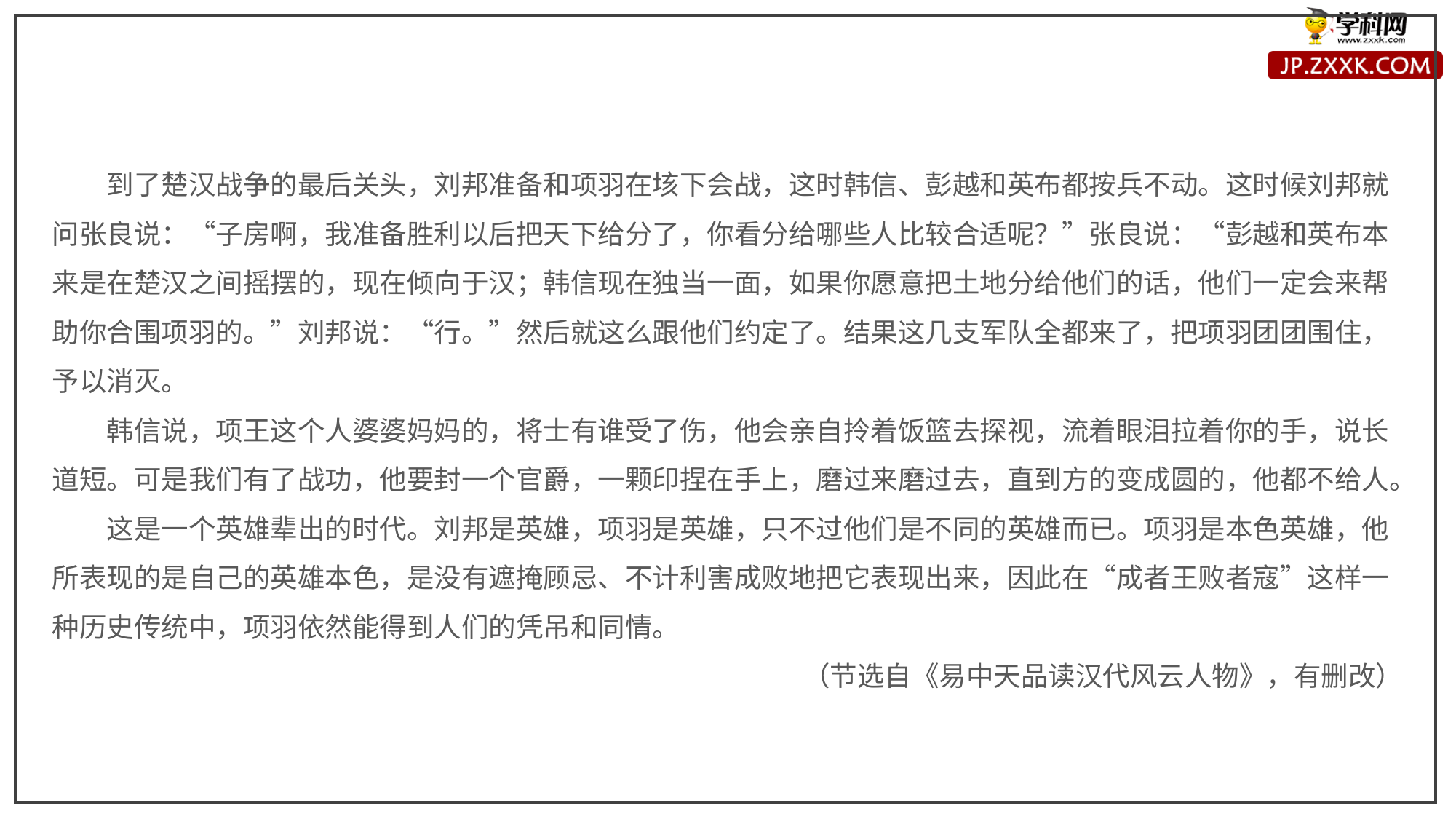

到了楚汉战争的最后关头，刘邦准备和项羽在垓下会战，这时韩信、彭越和英布都按兵不动。这时候刘邦就问张良说：“子房啊，我准备胜利以后把天下给分了，你看分给哪些人比较合适呢？”张良说：“彭越和英布本来是在楚汉之间摇摆的，现在倾向于汉；韩信现在独当一面，如果你愿意把土地分给他们的话，他们一定会来帮助你合围项羽的。”刘邦说：“行。”然后就这么跟他们约定了。结果这几支军队全都来了，把项羽团团围住，予以消灭。
韩信说，项王这个人婆婆妈妈的，将士有谁受了伤，他会亲自拎着饭篮去探视，流着眼泪拉着你的手，说长道短。可是我们有了战功，他要封一个官爵，一颗印捏在手上，磨过来磨过去，直到方的变成圆的，他都不给人。
这是一个英雄辈出的时代。刘邦是英雄，项羽是英雄，只不过他们是不同的英雄而已。项羽是本色英雄，他所表现的是自己的英雄本色，是没有遮掩顾忌、不计利害成败地把它表现出来，因此在“成者王败者寇”这样一种历史传统中，项羽依然能得到人们的凭吊和同情。
（节选自《易中天品读汉代风云人物》，有删改）